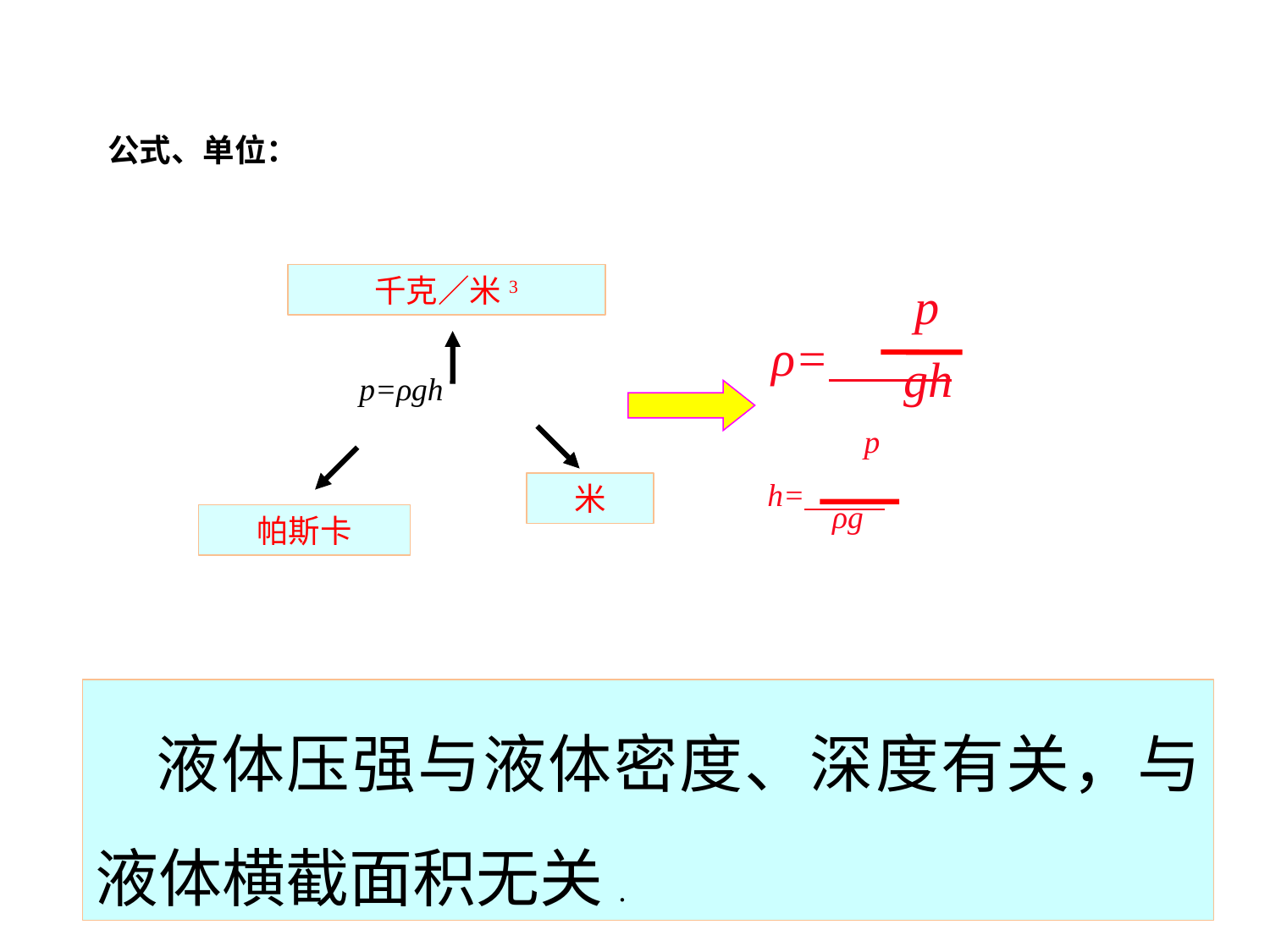

公式、单位：
千克／米3
p
gh

ρ=

p=ρgh

p
ρg

米
h=
帕斯卡
    液体压强与液体密度、深度有关，与液体横截面积无关.